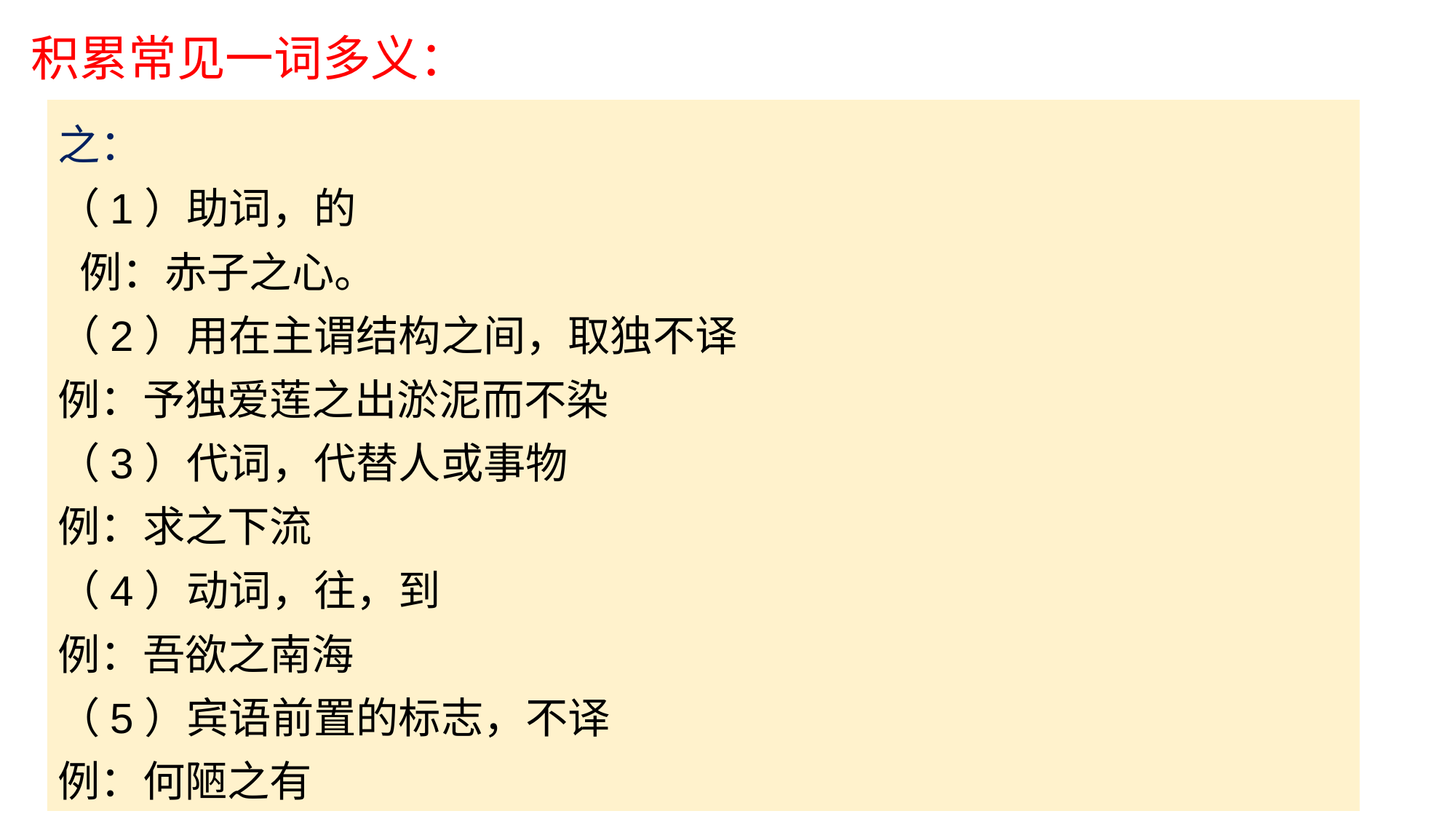

# 积累常见一词多义：
之：
（1）助词，的
 例：赤子之心。
（2）用在主谓结构之间，取独不译
例：予独爱莲之出淤泥而不染
（3）代词，代替人或事物
例：求之下流
（4）动词，往，到
例：吾欲之南海
（5）宾语前置的标志，不译
例：何陋之有
为：
（1）成为，变成。例：孤岂欲卿治经为博士邪
（2）做。                  例：可以为师矣。
（3）是。                  例：此不为远者小而近者大乎？
（4）以为，认为。例：自以为大有所益
（5）被。                 例：岂能为暴涨携之去
（6）为了。            例：愿为市鞍马，从此替爷征。
（7）给，替。        例：公输盘为我为云梯。
（8）对，向。        例：不足为外人道也。
（9）因为。            例：盘庚不为怨者故改其度。